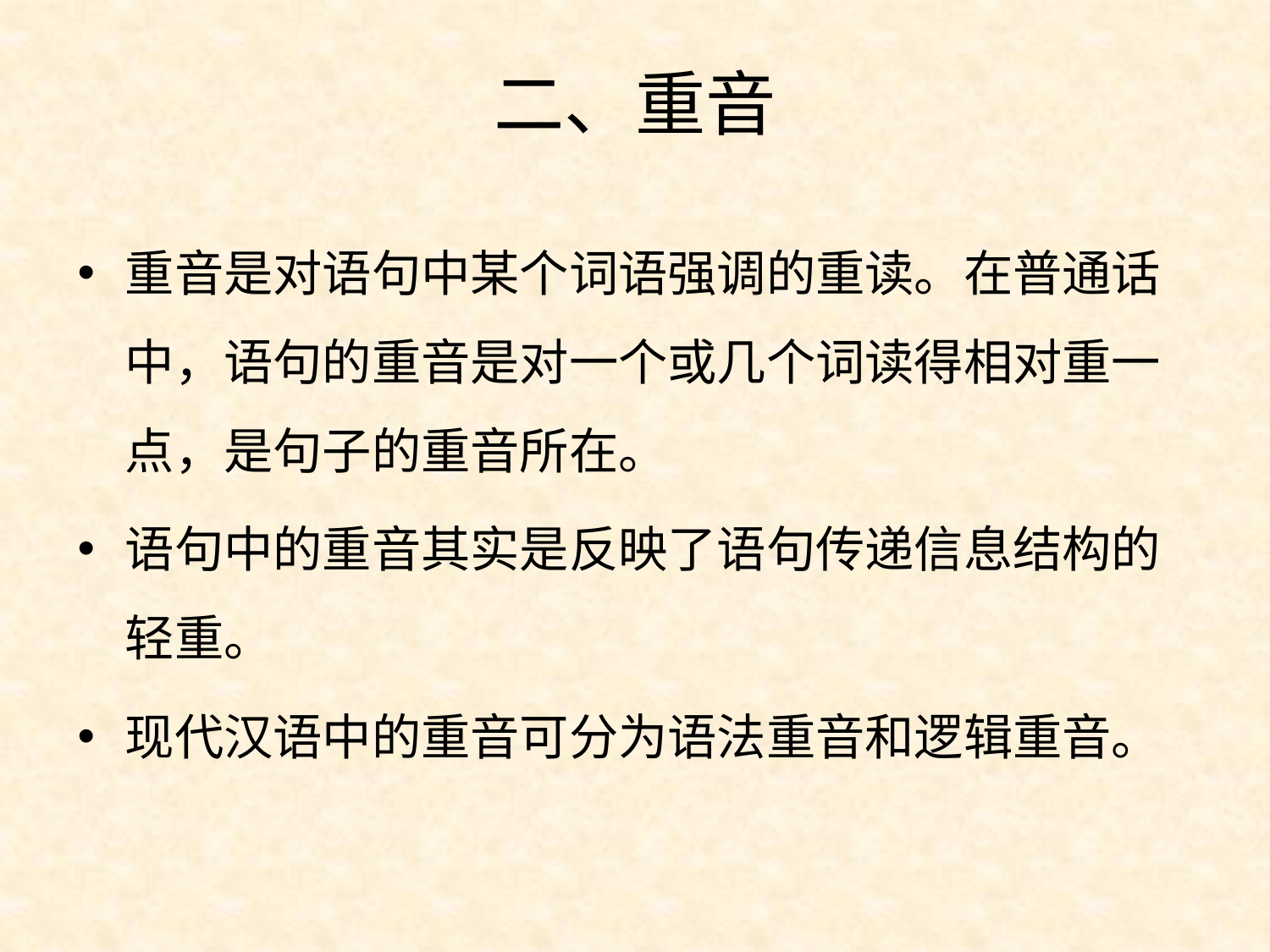

# 二、重音
重音是对语句中某个词语强调的重读。在普通话中，语句的重音是对一个或几个词读得相对重一点，是句子的重音所在。
语句中的重音其实是反映了语句传递信息结构的轻重。
现代汉语中的重音可分为语法重音和逻辑重音。